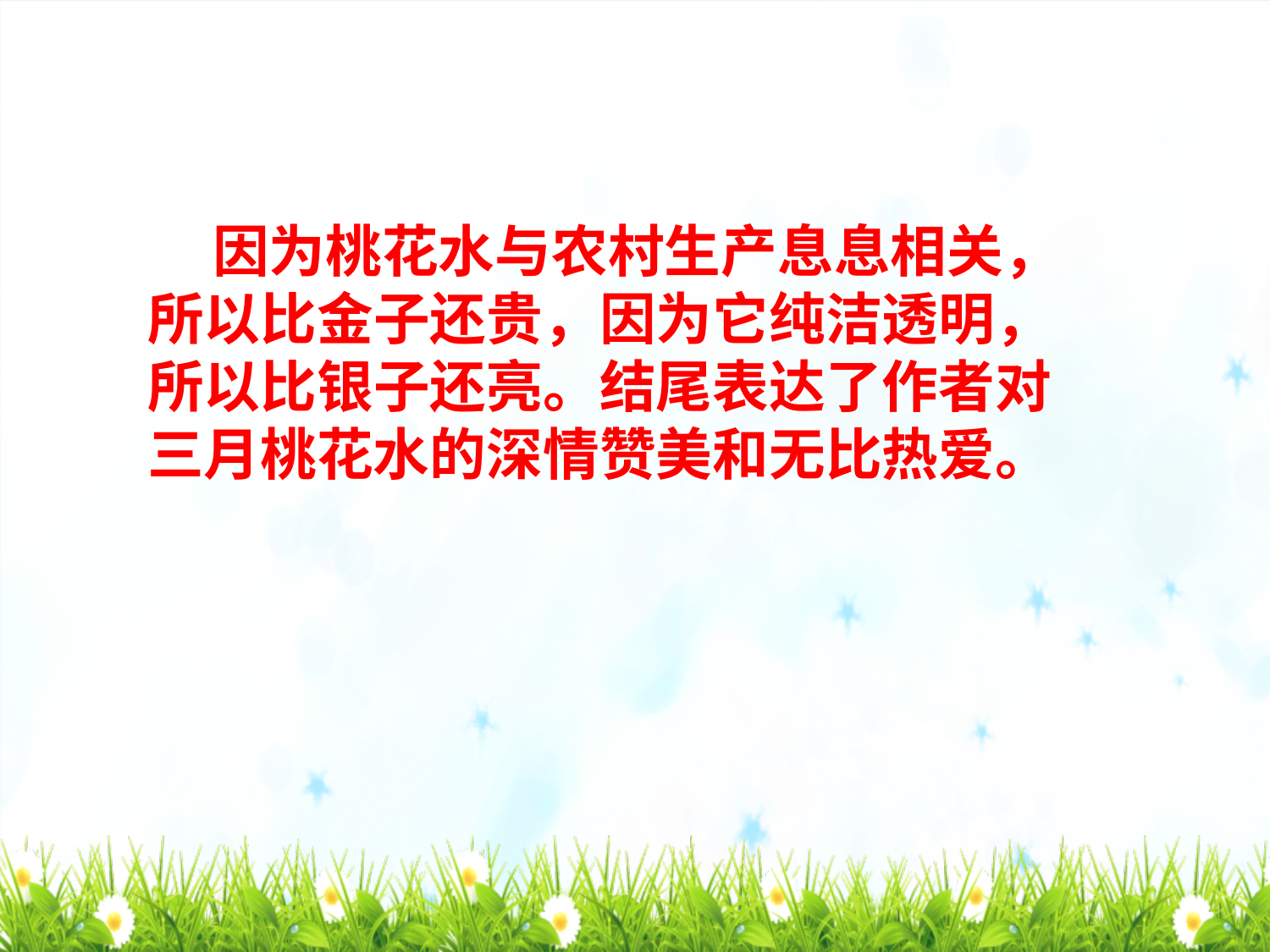

因为桃花水与农村生产息息相关，所以比金子还贵，因为它纯洁透明，所以比银子还亮。结尾表达了作者对三月桃花水的深情赞美和无比热爱。